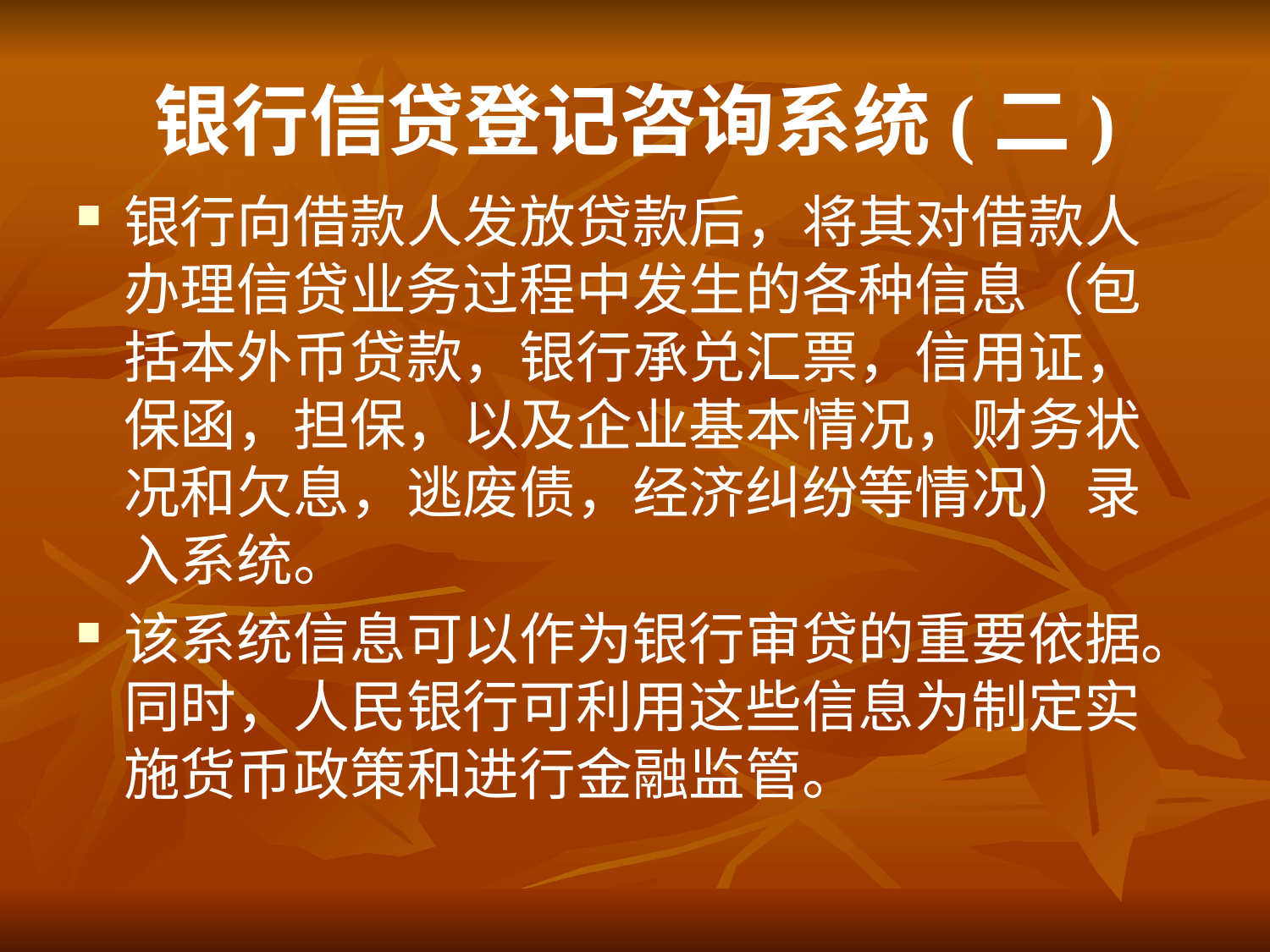

# 银行信贷登记咨询系统(二)
银行向借款人发放贷款后，将其对借款人办理信贷业务过程中发生的各种信息（包括本外币贷款，银行承兑汇票，信用证，保函，担保，以及企业基本情况，财务状况和欠息，逃废债，经济纠纷等情况）录入系统。
该系统信息可以作为银行审贷的重要依据。同时，人民银行可利用这些信息为制定实施货币政策和进行金融监管。